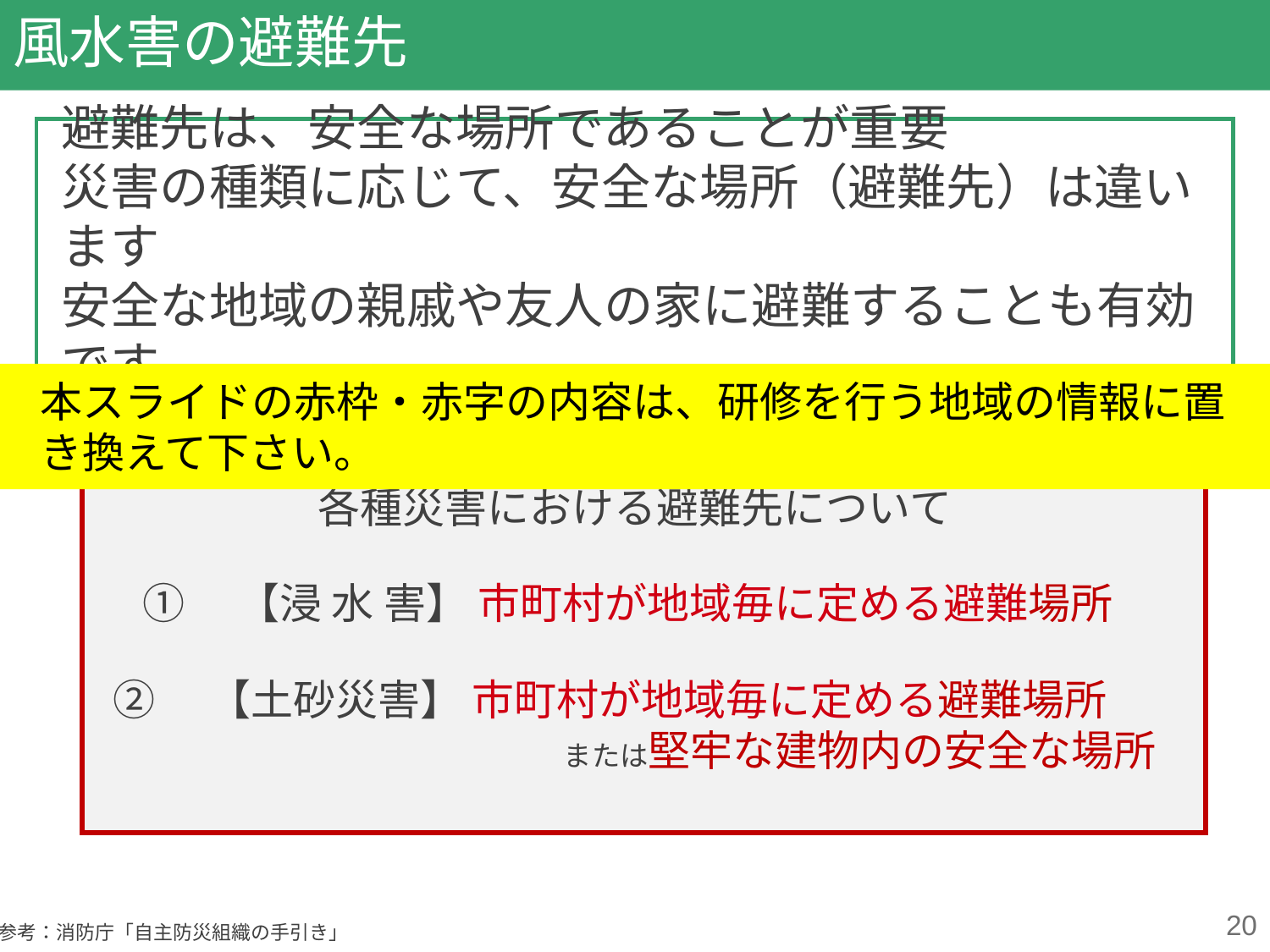

# 風水害の避難先
避難先は、安全な場所であることが重要
災害の種類に応じて、安全な場所（避難先）は違います
安全な地域の親戚や友人の家に避難することも有効です
本スライドの赤枠・赤字の内容は、研修を行う地域の情報に置き換えて下さい。

各種災害における避難先について
①　【浸 水 害】 市町村が地域毎に定める避難場所
②　【土砂災害】 市町村が地域毎に定める避難場所
　　　　　　　　　　　　　　　　または堅牢な建物内の安全な場所
20
参考：消防庁「自主防災組織の手引き」